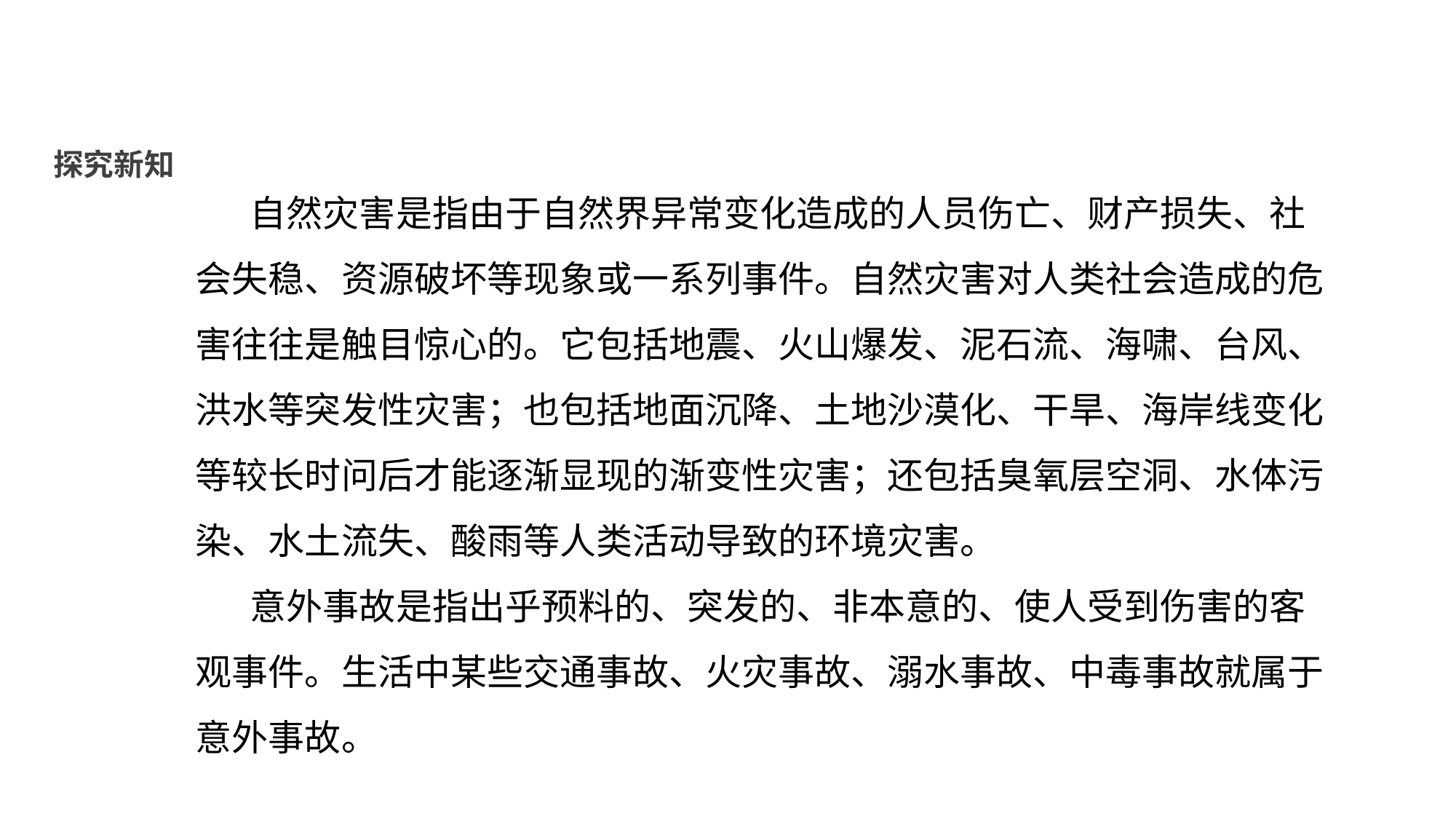

探究新知
自然灾害是指由于自然界异常变化造成的人员伤亡、财产损失、社会失稳、资源破坏等现象或一系列事件。自然灾害对人类社会造成的危害往往是触目惊心的。它包括地震、火山爆发、泥石流、海啸、台风、洪水等突发性灾害；也包括地面沉降、土地沙漠化、干旱、海岸线变化等较长时问后才能逐渐显现的渐变性灾害；还包括臭氧层空洞、水体污染、水土流失、酸雨等人类活动导致的环境灾害。
意外事故是指出乎预料的、突发的、非本意的、使人受到伤害的客观事件。生活中某些交通事故、火灾事故、溺水事故、中毒事故就属于意外事故。